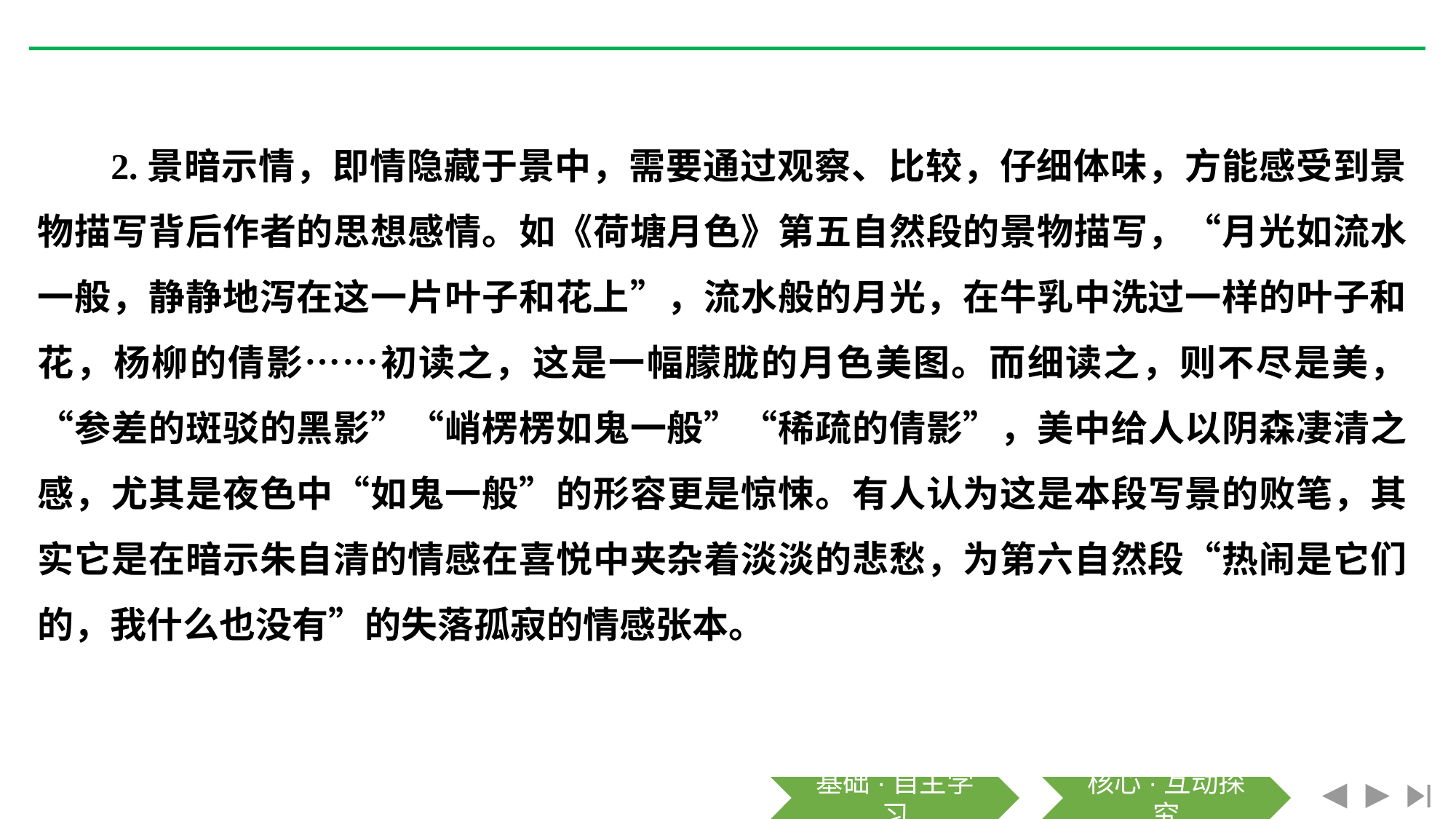

2.景暗示情，即情隐藏于景中，需要通过观察、比较，仔细体味，方能感受到景物描写背后作者的思想感情。如《荷塘月色》第五自然段的景物描写，“月光如流水一般，静静地泻在这一片叶子和花上”，流水般的月光，在牛乳中洗过一样的叶子和花，杨柳的倩影……初读之，这是一幅朦胧的月色美图。而细读之，则不尽是美，“参差的斑驳的黑影”“峭楞楞如鬼一般”“稀疏的倩影”，美中给人以阴森凄清之感，尤其是夜色中“如鬼一般”的形容更是惊悚。有人认为这是本段写景的败笔，其实它是在暗示朱自清的情感在喜悦中夹杂着淡淡的悲愁，为第六自然段“热闹是它们的，我什么也没有”的失落孤寂的情感张本。